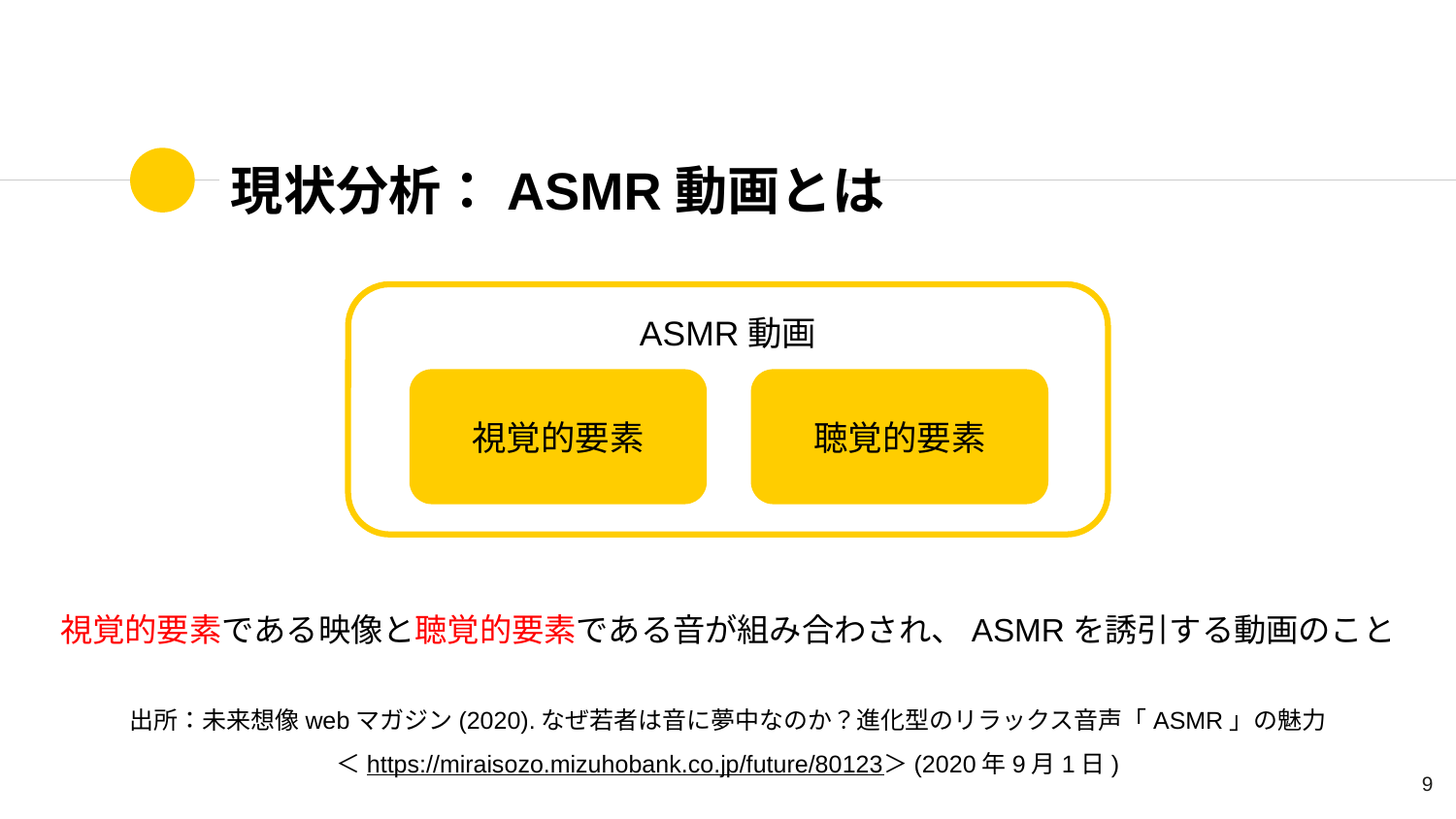

# 現状分析：ASMR動画とは
ASMR動画
視覚的要素
聴覚的要素
視覚的要素
視覚的要素である映像と聴覚的要素である音が組み合わされ、ASMRを誘引する動画のこと

出所：未来想像webマガジン(2020).なぜ若者は音に夢中なのか？進化型のリラックス音声「ASMR」の魅力
＜https://miraisozo.mizuhobank.co.jp/future/80123＞(2020年9月1日)
9